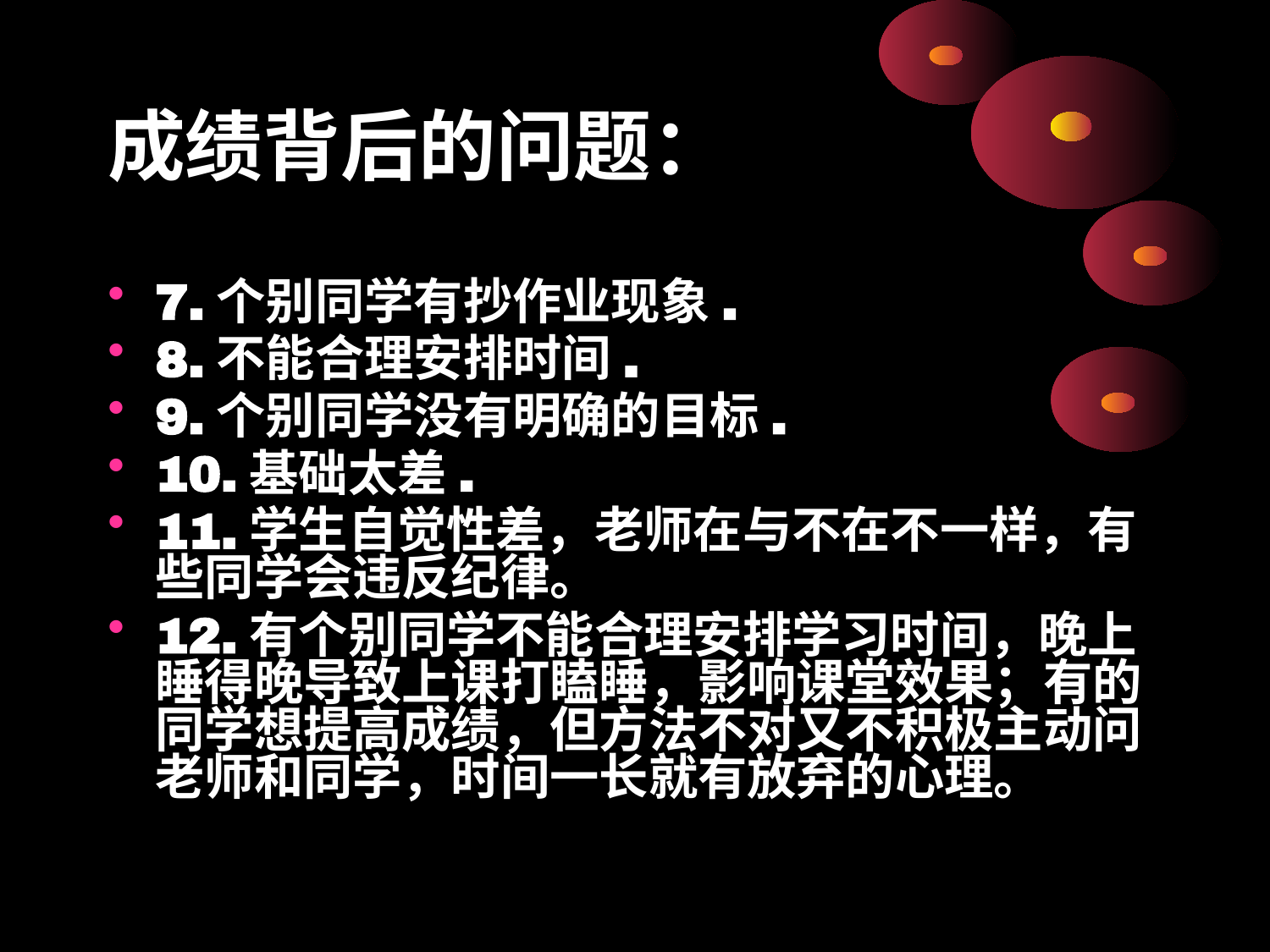

# 成绩背后的问题：
7.个别同学有抄作业现象.
8.不能合理安排时间.
9.个别同学没有明确的目标.
10.基础太差.
11.学生自觉性差，老师在与不在不一样，有些同学会违反纪律。
12.有个别同学不能合理安排学习时间，晚上睡得晚导致上课打瞌睡，影响课堂效果；有的同学想提高成绩，但方法不对又不积极主动问老师和同学，时间一长就有放弃的心理。